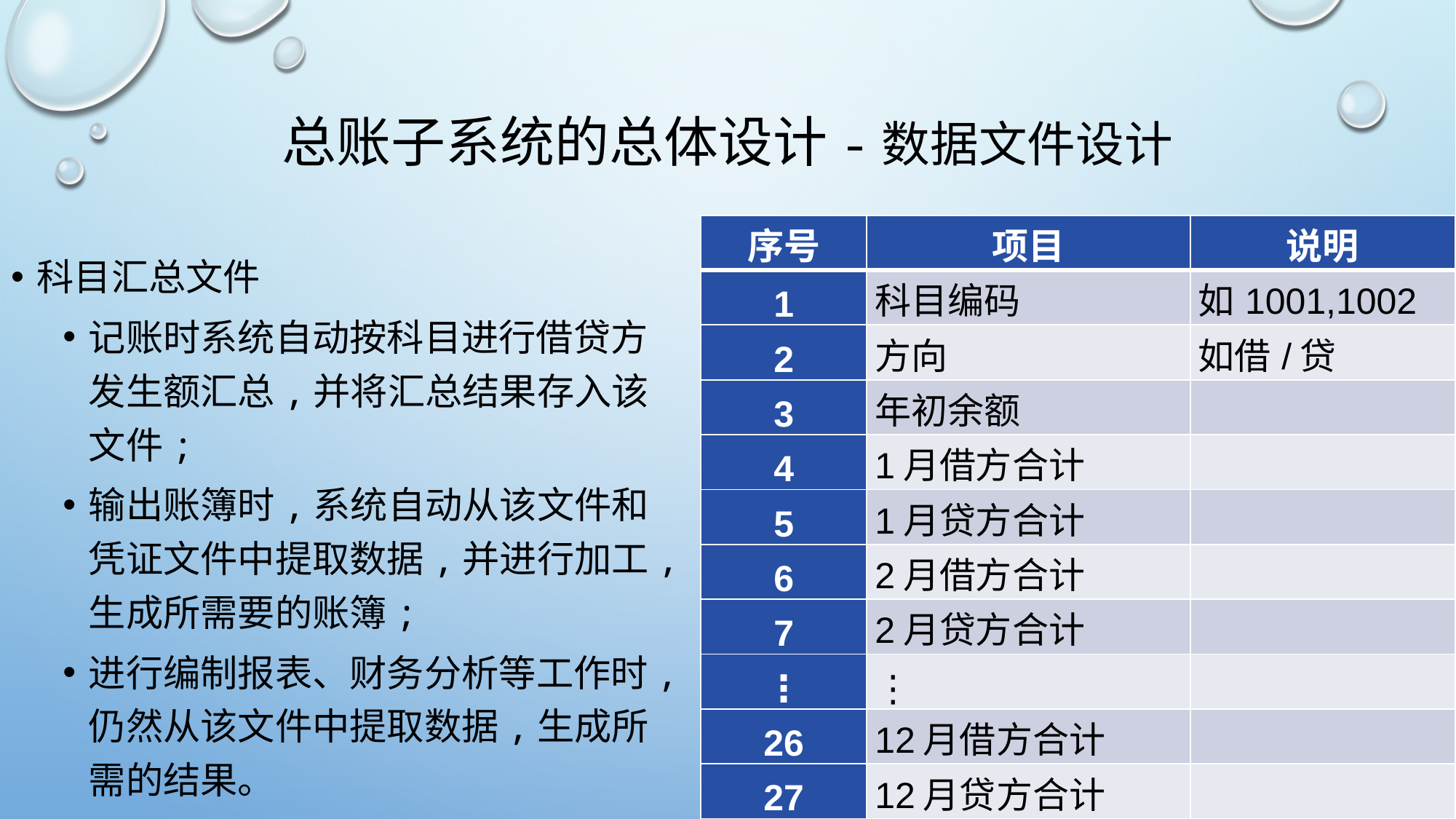

# 总账子系统的总体设计-数据文件设计
| 序号 | 项目 | 说明 |
| --- | --- | --- |
| 1 | 科目编码 | 如1001,1002 |
| 2 | 方向 | 如借/贷 |
| 3 | 年初余额 |  |
| 4 | 1月借方合计 |  |
| 5 | 1月贷方合计 |  |
| 6 | 2月借方合计 |  |
| 7 | 2月贷方合计 |  |
| ⋮ | ⋮ |  |
| 26 | 12月借方合计 |  |
| 27 | 12月贷方合计 |  |
科目汇总文件
记账时系统自动按科目进行借贷方发生额汇总,并将汇总结果存入该文件;
输出账簿时,系统自动从该文件和凭证文件中提取数据,并进行加工,生成所需要的账簿;
进行编制报表、财务分析等工作时,仍然从该文件中提取数据,生成所需的结果。